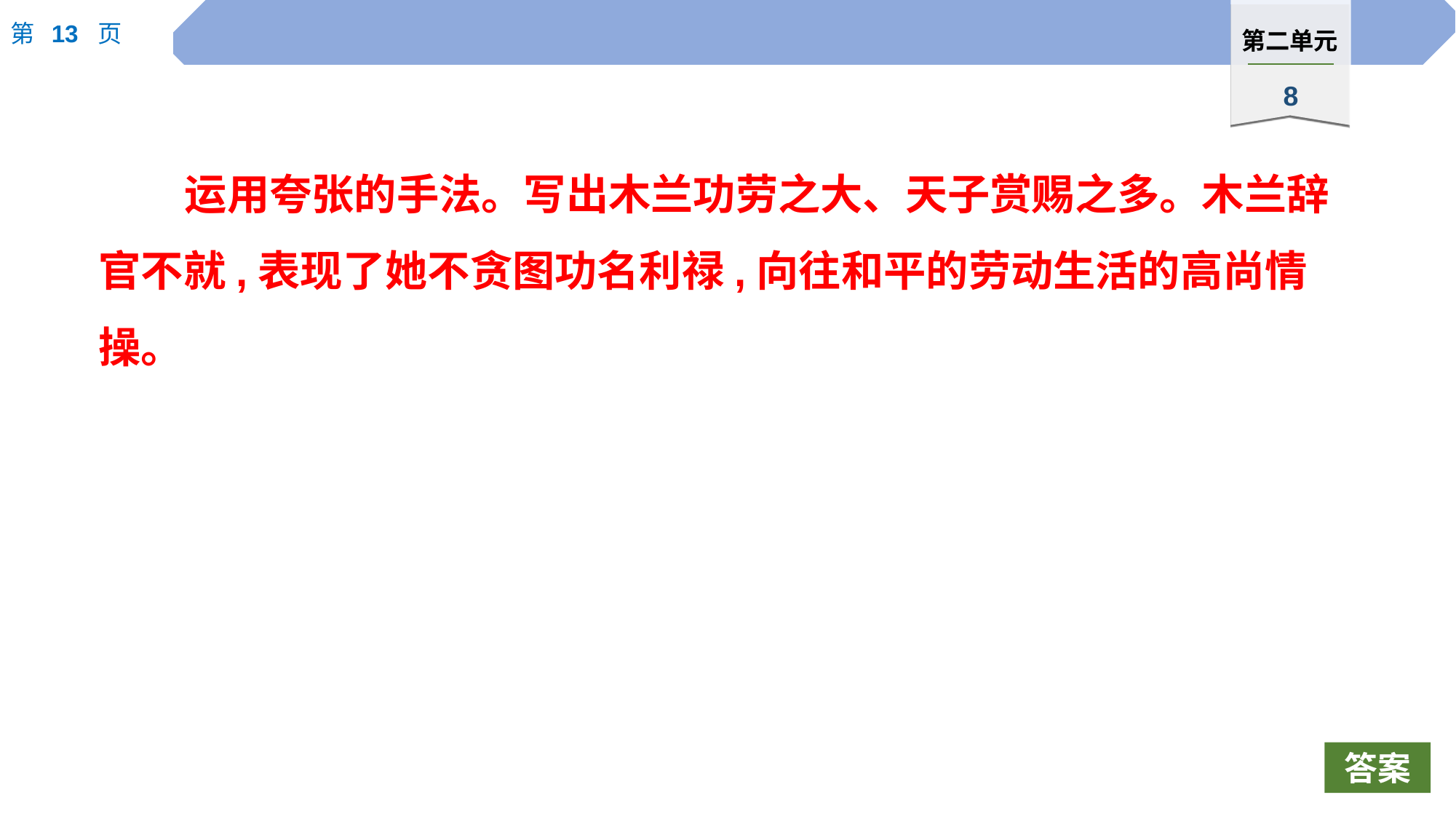

运用夸张的手法。写出木兰功劳之大、天子赏赐之多。木兰辞官不就,表现了她不贪图功名利禄,向往和平的劳动生活的高尚情操。
答案